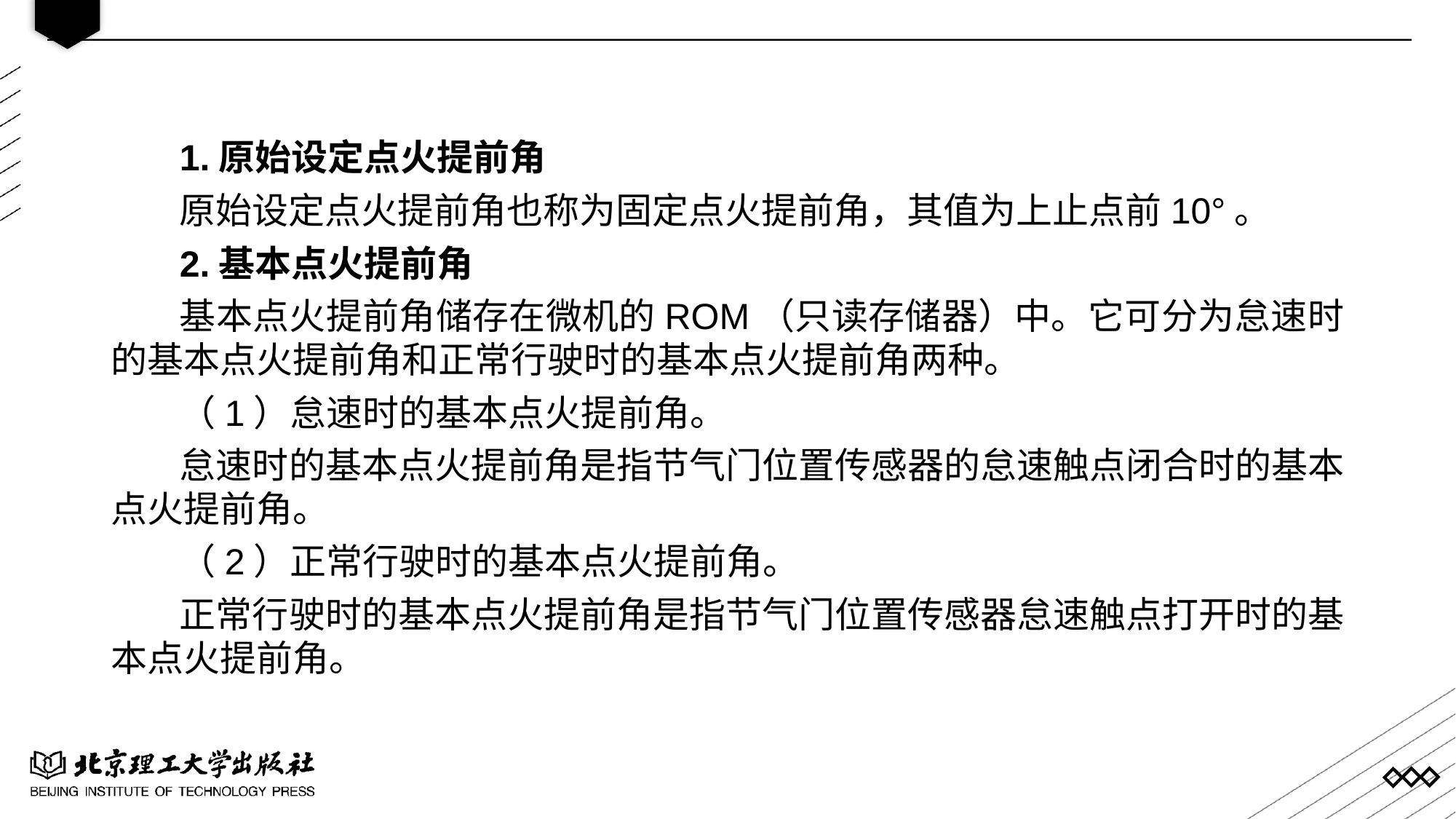

1.原始设定点火提前角
原始设定点火提前角也称为固定点火提前角，其值为上止点前10°。
2.基本点火提前角
基本点火提前角储存在微机的ROM（只读存储器）中。它可分为怠速时的基本点火提前角和正常行驶时的基本点火提前角两种。
（1）怠速时的基本点火提前角。
怠速时的基本点火提前角是指节气门位置传感器的怠速触点闭合时的基本点火提前角。
（2）正常行驶时的基本点火提前角。
正常行驶时的基本点火提前角是指节气门位置传感器怠速触点打开时的基本点火提前角。